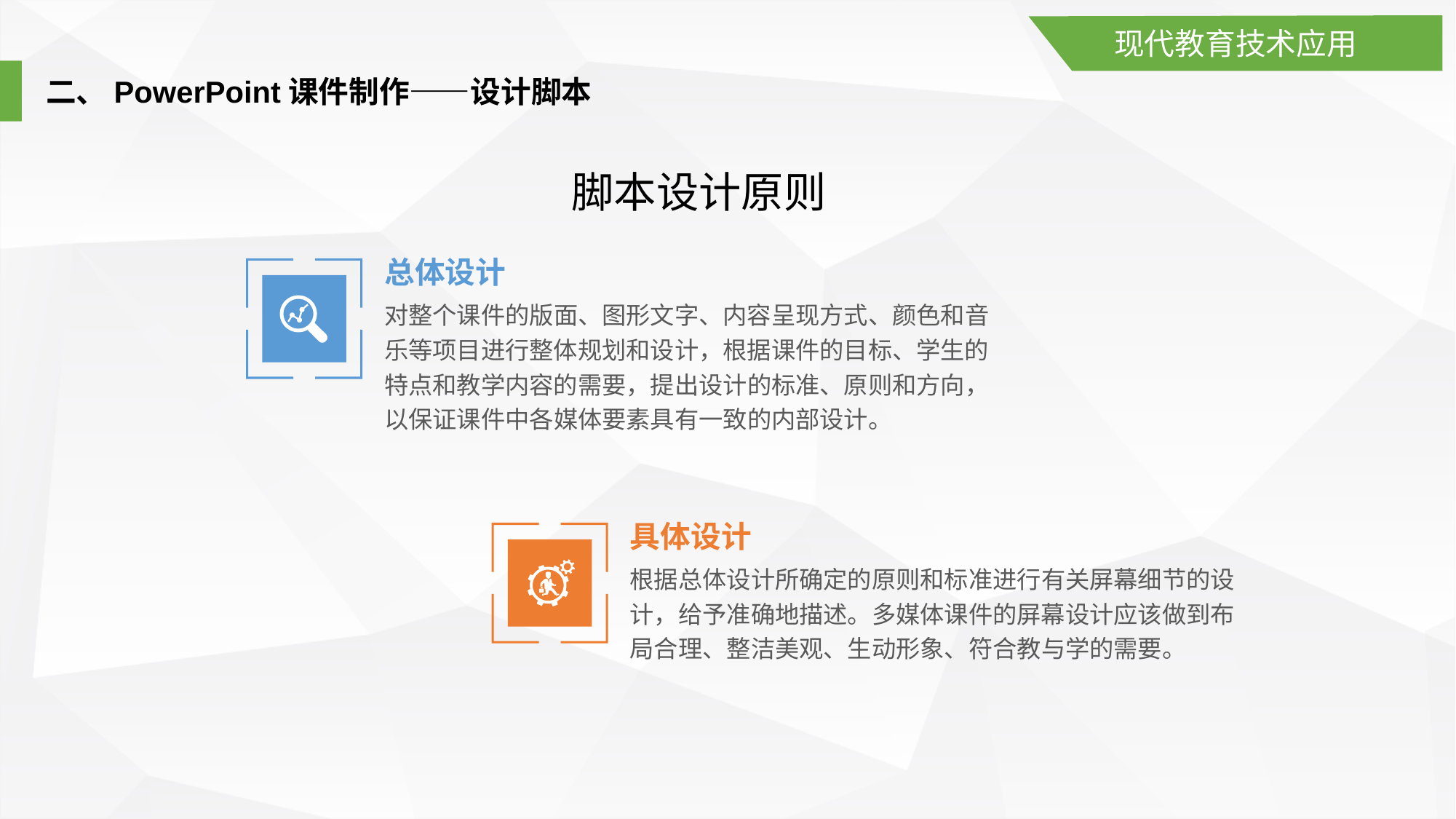

现代教育技术应用

二、PowerPoint课件制作——设计脚本
脚本设计原则
总体设计

对整个课件的版面、图形文字、内容呈现方式、颜色和音乐等项目进行整体规划和设计，根据课件的目标、学生的特点和教学内容的需要，提出设计的标准、原则和方向，以保证课件中各媒体要素具有一致的内部设计。

具体设计

根据总体设计所确定的原则和标准进行有关屏幕细节的设计，给予准确地描述。多媒体课件的屏幕设计应该做到布局合理、整洁美观、生动形象、符合教与学的需要。